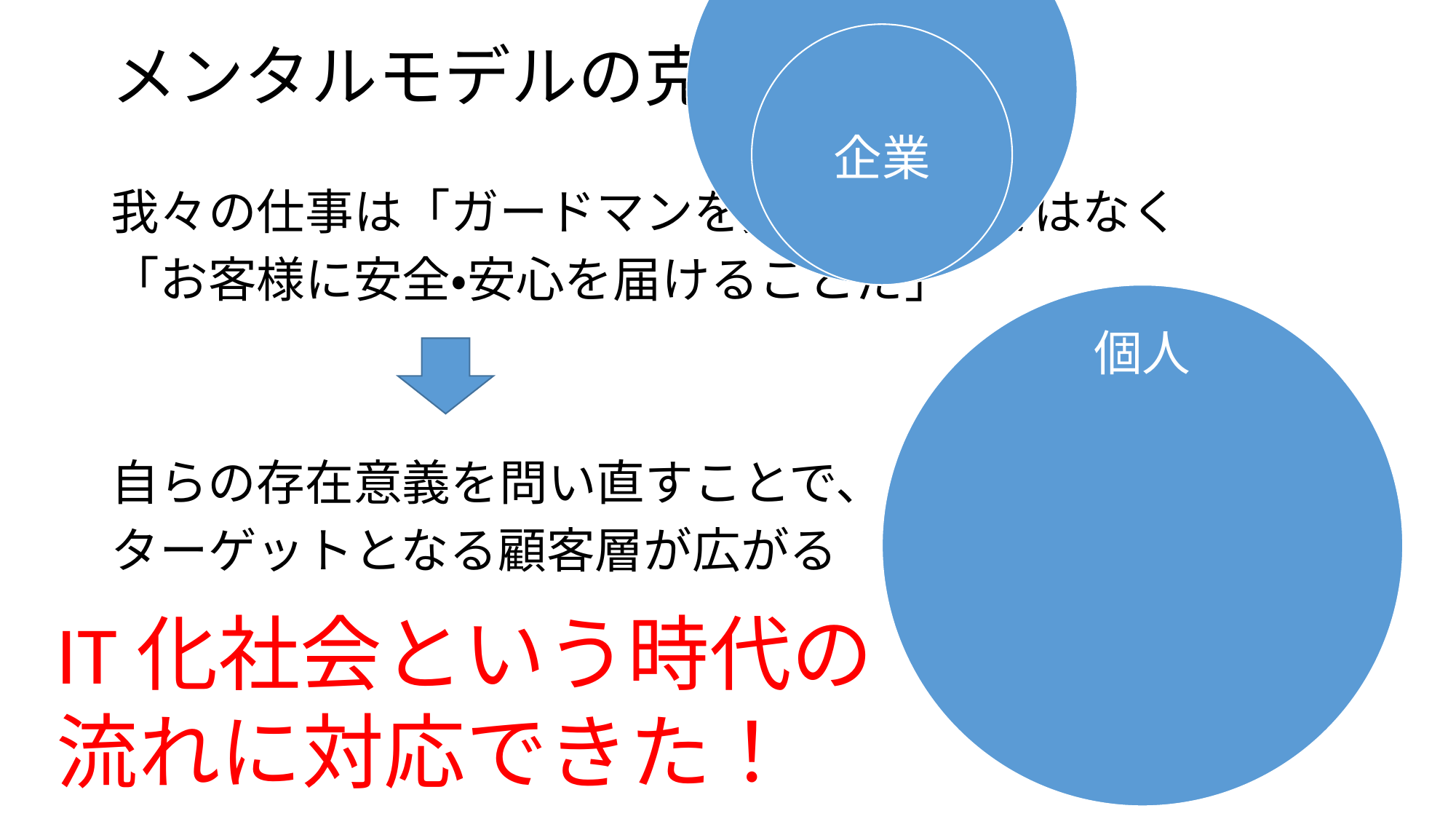

# メンタルモデルの克服

我々の仕事は「ガードマンを売ること」ではなく
「お客様に安全・安心を届けることだ」

自らの存在意義を問い直すことで、
ターゲットとなる顧客層が広がる
個人
企業

IT化社会という時代の流れに対応できた！